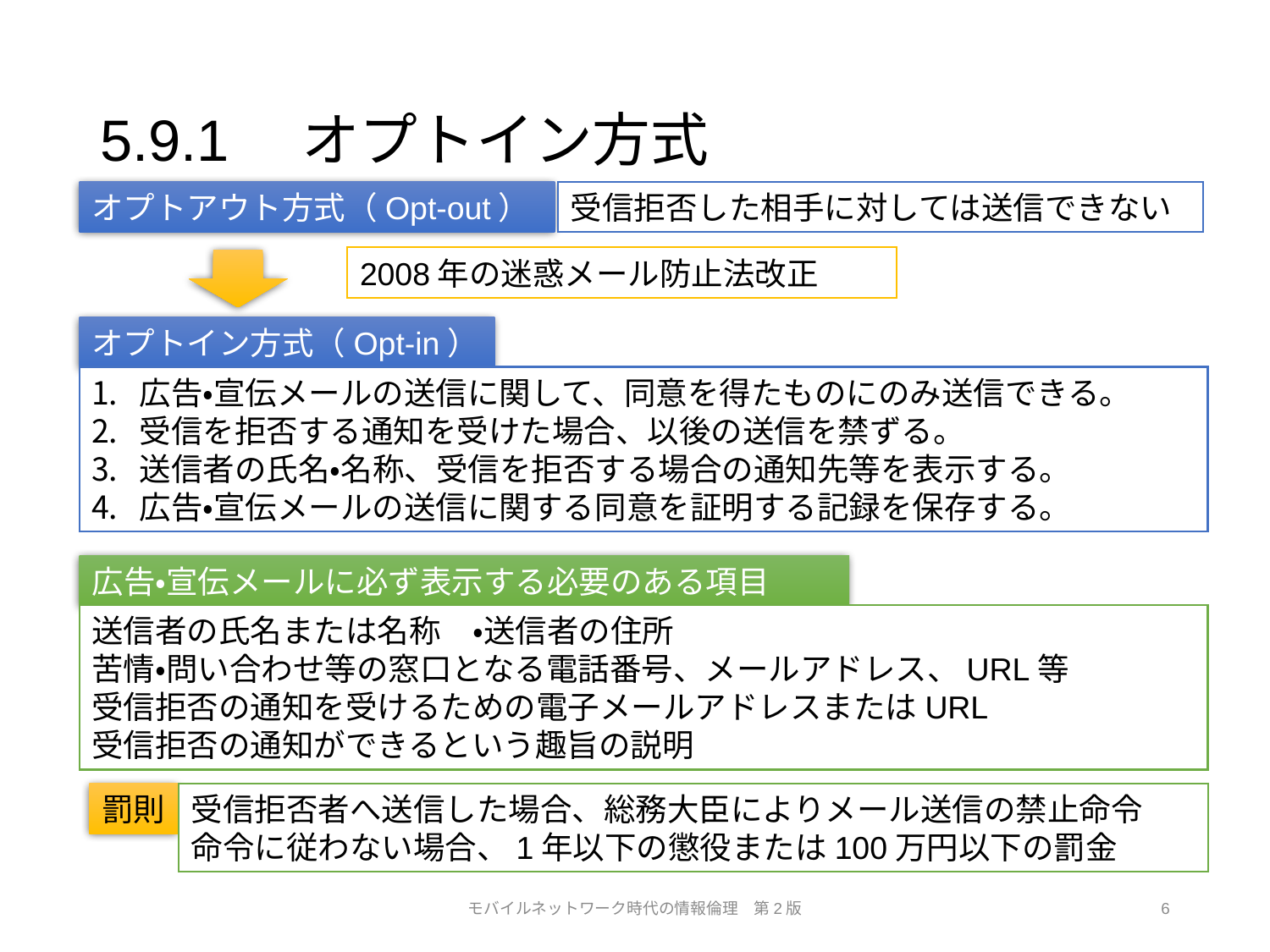

# 5.9.1　オプトイン方式
オプトアウト方式（Opt-out）
受信拒否した相手に対しては送信できない
2008年の迷惑メール防止法改正

オプトイン方式（Opt-in）
広告・宣伝メールの送信に関して、同意を得たものにのみ送信できる。
受信を拒否する通知を受けた場合、以後の送信を禁ずる。
送信者の氏名・名称、受信を拒否する場合の通知先等を表示する。
広告・宣伝メールの送信に関する同意を証明する記録を保存する。
広告・宣伝メールに必ず表示する必要のある項目
送信者の氏名または名称　・送信者の住所
苦情・問い合わせ等の窓口となる電話番号、メールアドレス、URL等
受信拒否の通知を受けるための電子メールアドレスまたはURL
受信拒否の通知ができるという趣旨の説明
罰則
受信拒否者へ送信した場合、総務大臣によりメール送信の禁止命令
命令に従わない場合、1年以下の懲役または100万円以下の罰金
モバイルネットワーク時代の情報倫理　第2版
6